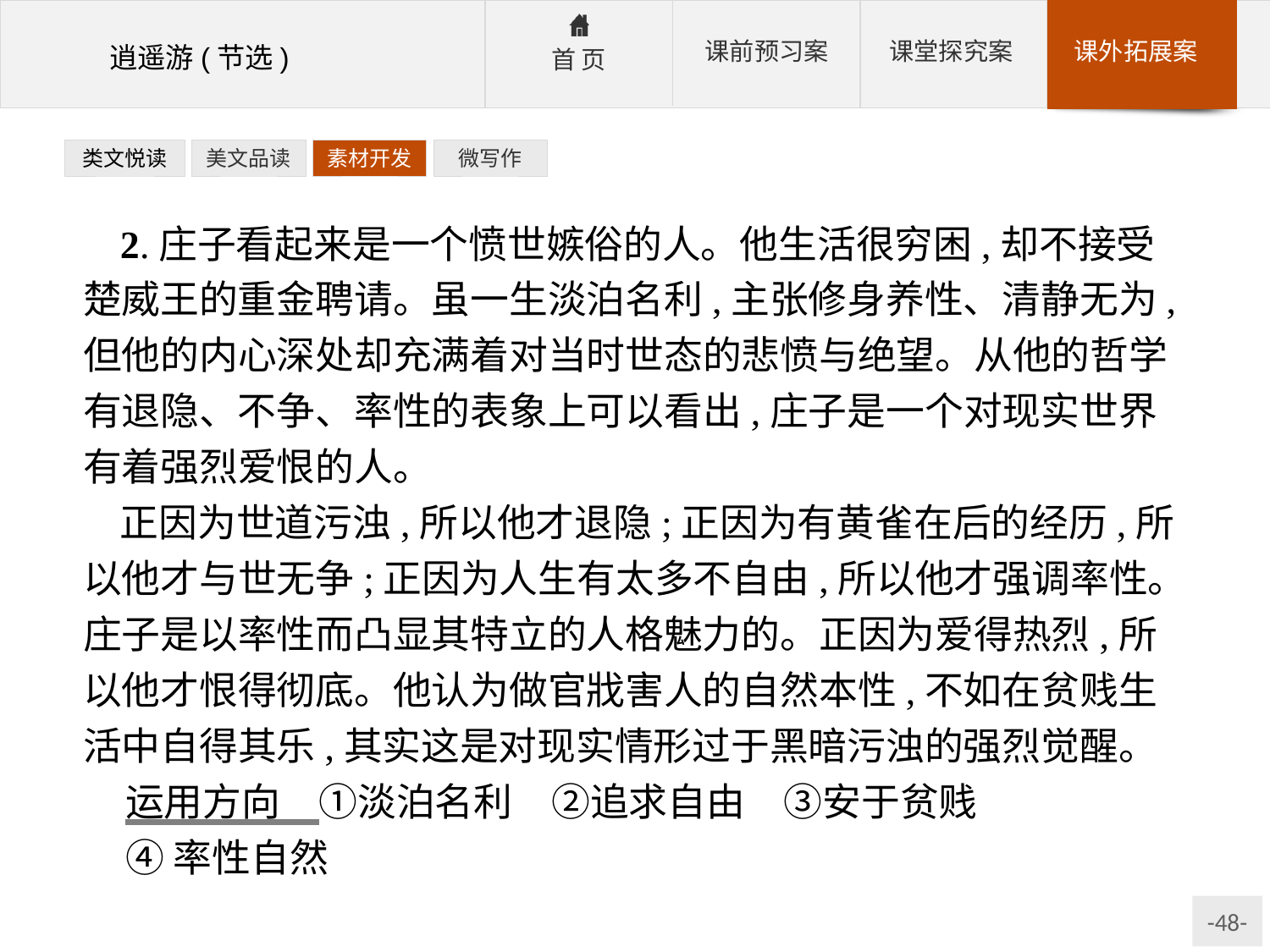

类文悦读
美文品读
素材开发
微写作
2.庄子看起来是一个愤世嫉俗的人。他生活很穷困,却不接受楚威王的重金聘请。虽一生淡泊名利,主张修身养性、清静无为,但他的内心深处却充满着对当时世态的悲愤与绝望。从他的哲学有退隐、不争、率性的表象上可以看出,庄子是一个对现实世界有着强烈爱恨的人。
正因为世道污浊,所以他才退隐;正因为有黄雀在后的经历,所以他才与世无争;正因为人生有太多不自由,所以他才强调率性。庄子是以率性而凸显其特立的人格魅力的。正因为爱得热烈,所以他才恨得彻底。他认为做官戕害人的自然本性,不如在贫贱生活中自得其乐,其实这是对现实情形过于黑暗污浊的强烈觉醒。
运用方向　①淡泊名利　②追求自由　③安于贫贱
④率性自然